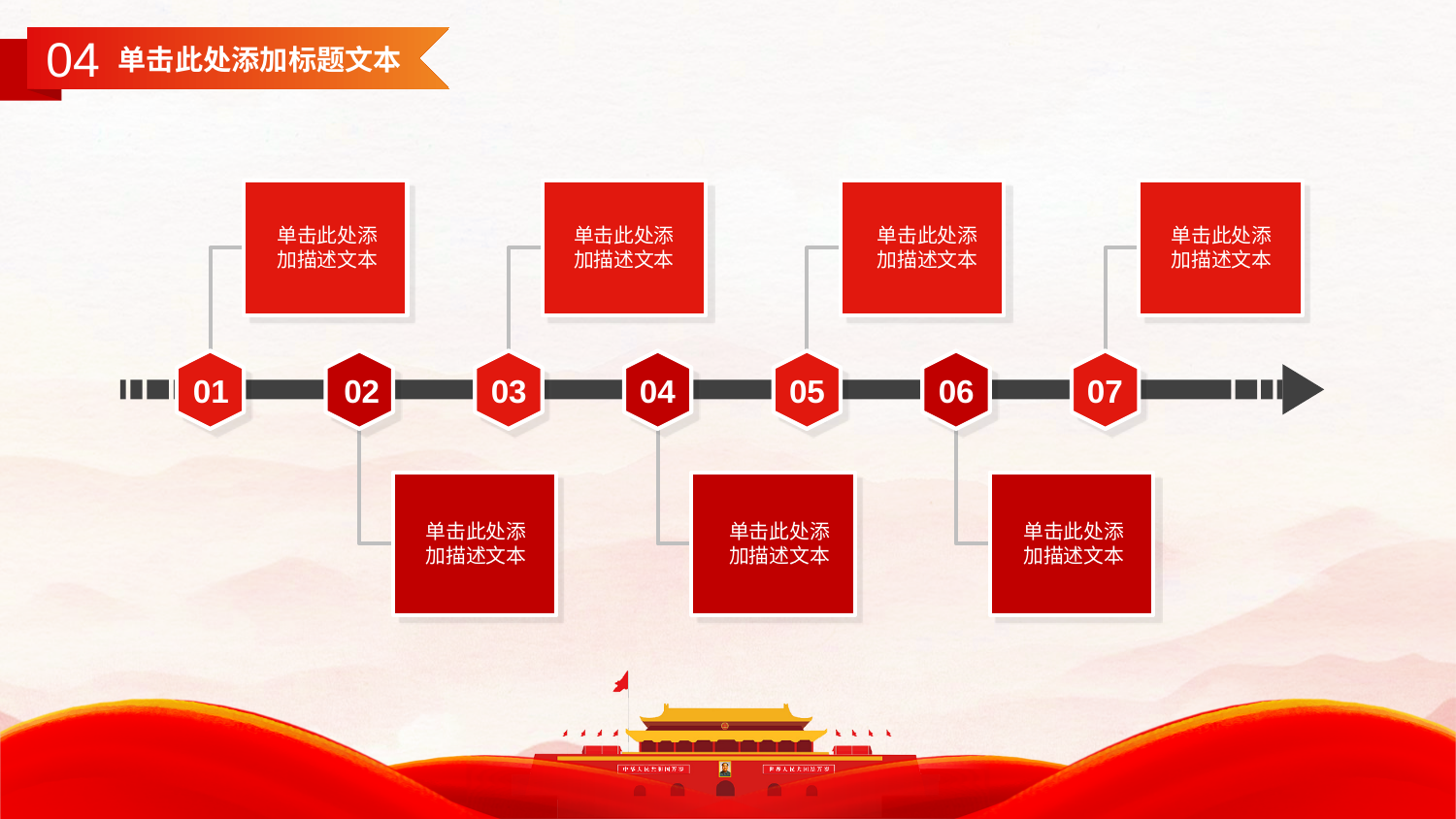

04

单击此处添加标题文本

单击此处添加描述文本
单击此处添加描述文本
单击此处添加描述文本
单击此处添加描述文本

01

02

03

04

05

06

07

单击此处添加描述文本
单击此处添加描述文本
单击此处添加描述文本